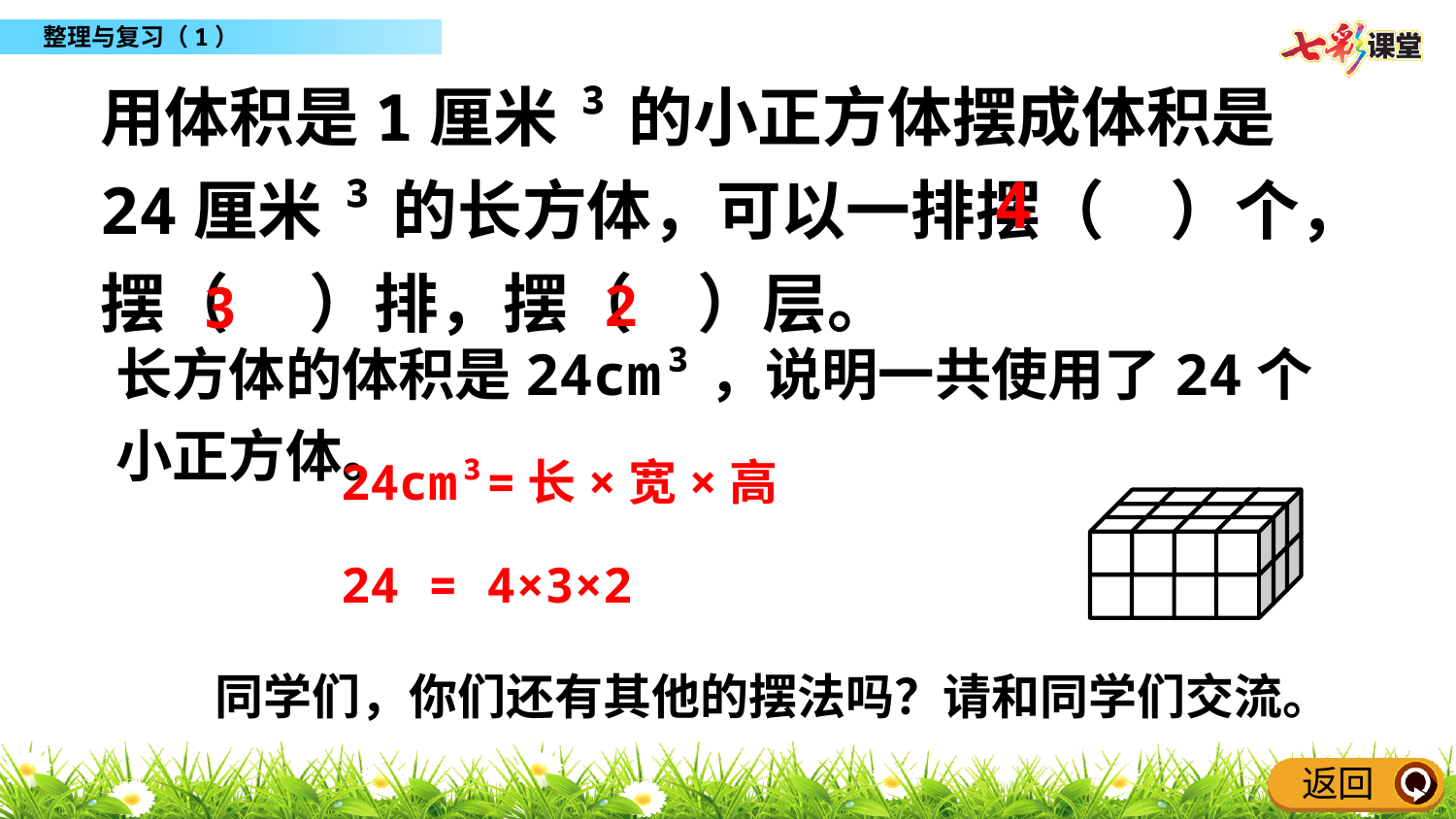

用体积是1厘米³的小正方体摆成体积是24厘米³的长方体，可以一排摆（　）个，摆（　 ）排，摆（　）层。
4
2
3
长方体的体积是24cm³，说明一共使用了24个小正方体。
24cm³=长×宽×高

24 = 4×3×2

同学们，你们还有其他的摆法吗？请和同学们交流。